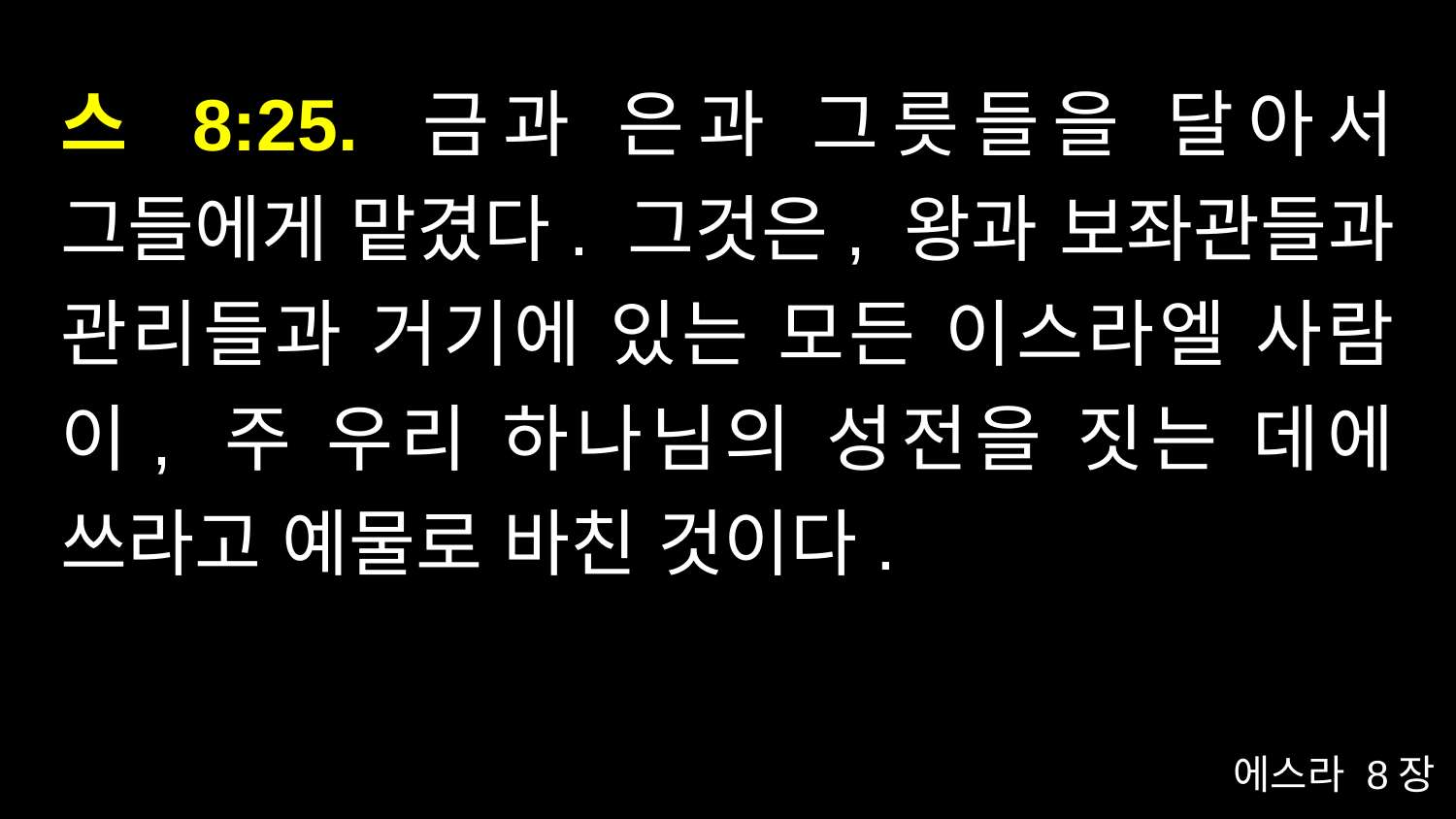

# 스 8:25. 금과 은과 그릇들을 달아서 그들에게 맡겼다. 그것은, 왕과 보좌관들과 관리들과 거기에 있는 모든 이스라엘 사람이, 주 우리 하나님의 성전을 짓는 데에 쓰라고 예물로 바친 것이다.
에스라 8장